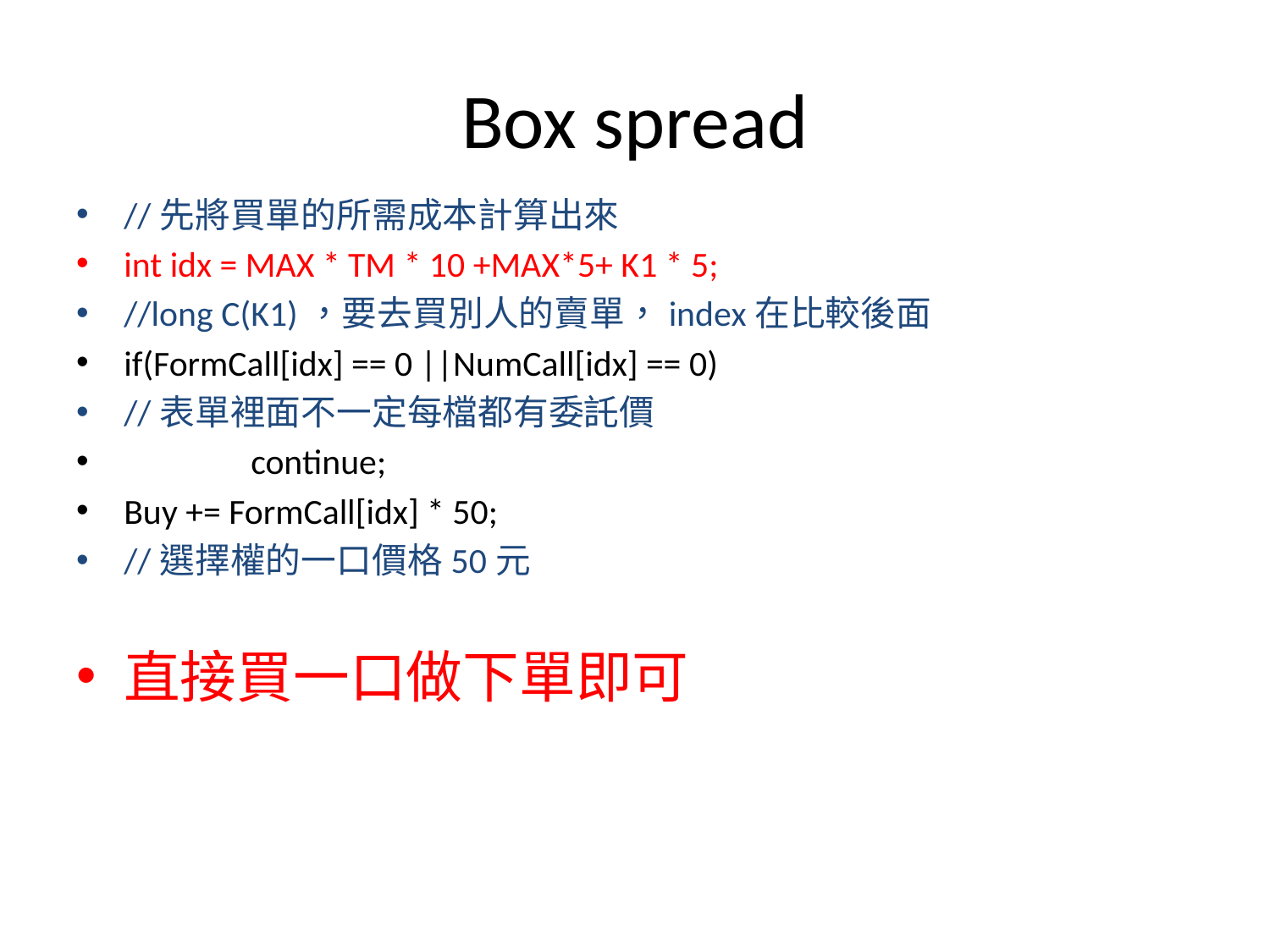

# Box spread
//先將買單的所需成本計算出來
int idx = MAX * TM * 10 +MAX*5+ K1 * 5;
//long C(K1)，要去買別人的賣單，index在比較後面
if(FormCall[idx] == 0 ||NumCall[idx] == 0)
//表單裡面不一定每檔都有委託價
	continue;
Buy += FormCall[idx] * 50;
//選擇權的一口價格50元

直接買一口做下單即可